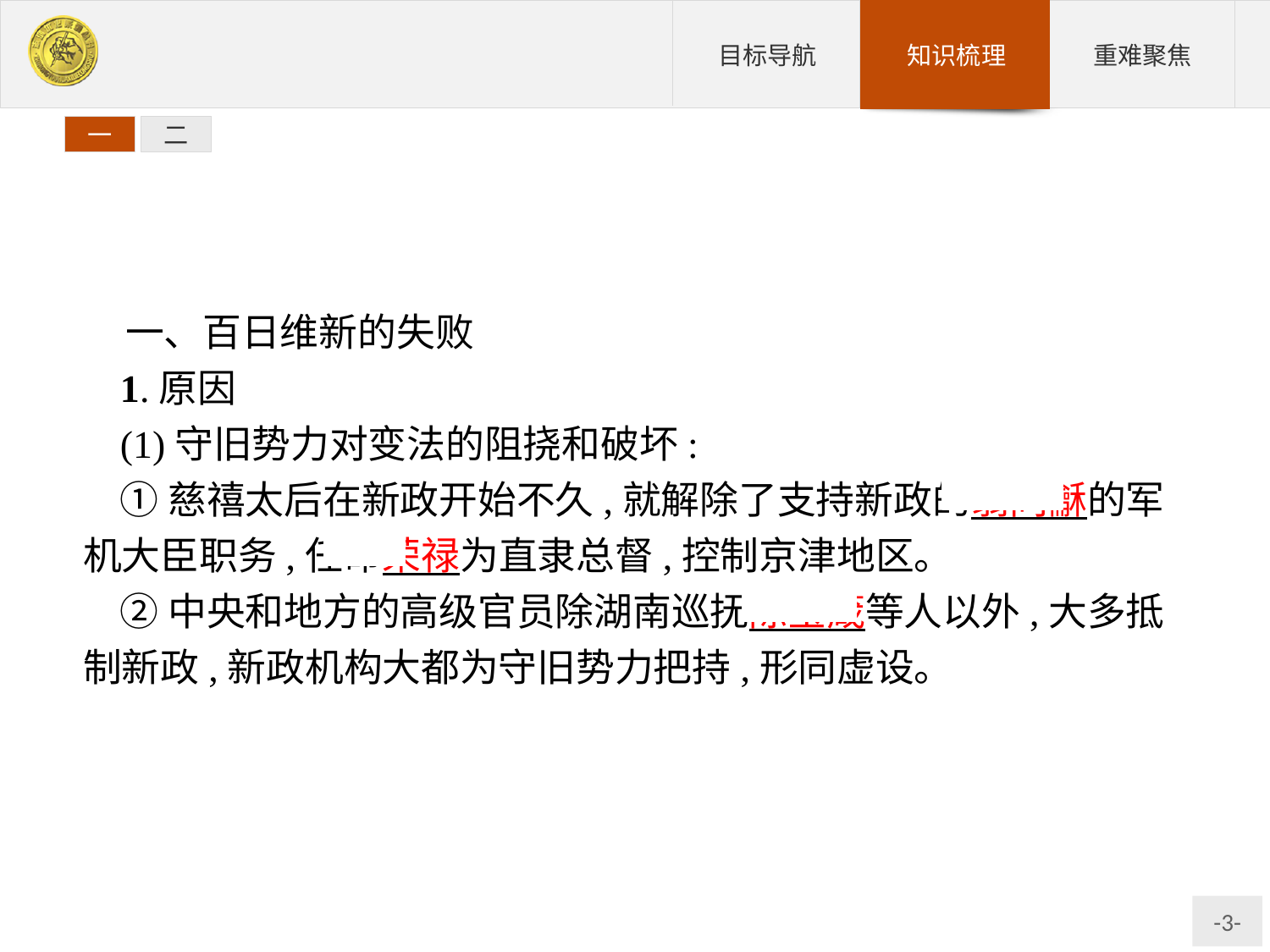

一
二
一、百日维新的失败
1.原因
(1)守旧势力对变法的阻挠和破坏:
①慈禧太后在新政开始不久,就解除了支持新政的翁同龢的军机大臣职务,任命荣禄为直隶总督,控制京津地区。
②中央和地方的高级官员除湖南巡抚陈宝箴等人以外,大多抵制新政,新政机构大都为守旧势力把持,形同虚设。